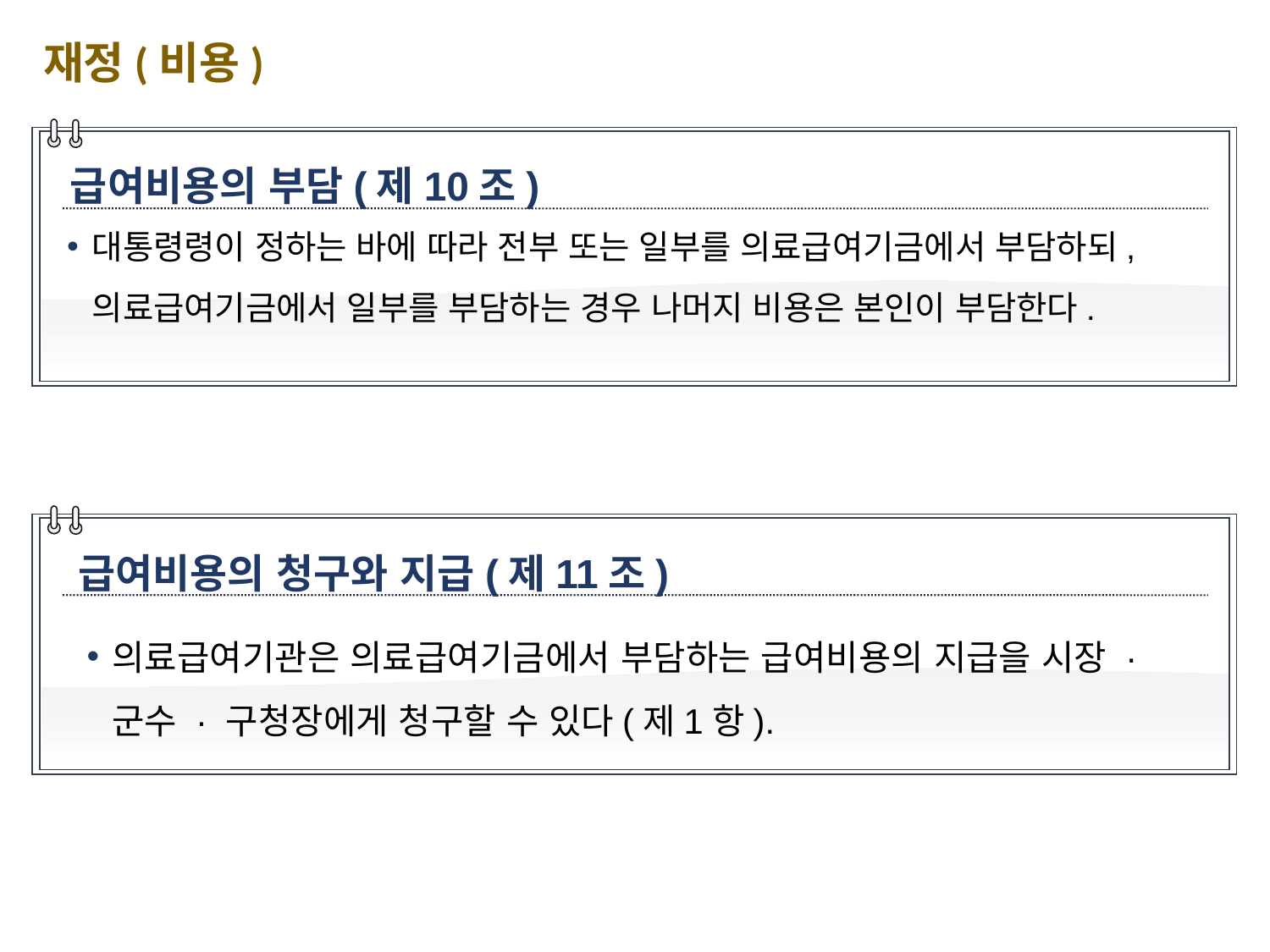

재정(비용)

급여비용의 부담(제10조)
대통령령이 정하는 바에 따라 전부 또는 일부를 의료급여기금에서 부담하되, 의료급여기금에서 일부를 부담하는 경우 나머지 비용은 본인이 부담한다.

급여비용의 청구와 지급(제11조)

의료급여기관은 의료급여기금에서 부담하는 급여비용의 지급을 시장 · 군수 · 구청장에게 청구할 수 있다(제1항).